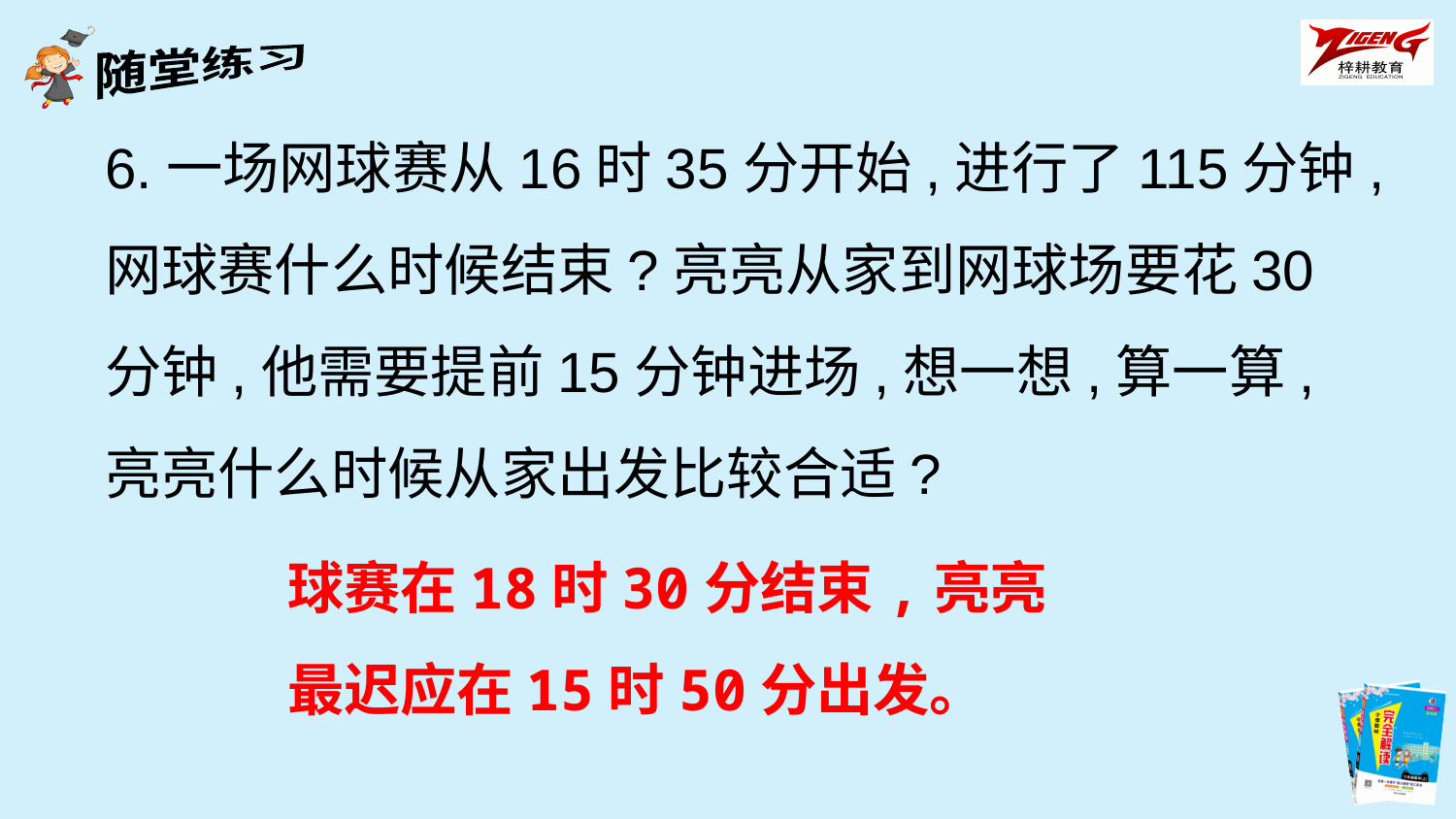

6.一场网球赛从16时35分开始,进行了115分钟,网球赛什么时候结束?亮亮从家到网球场要花30分钟,他需要提前15分钟进场,想一想,算一算,亮亮什么时候从家出发比较合适?
球赛在18时30分结束,亮亮最迟应在15时50分出发。